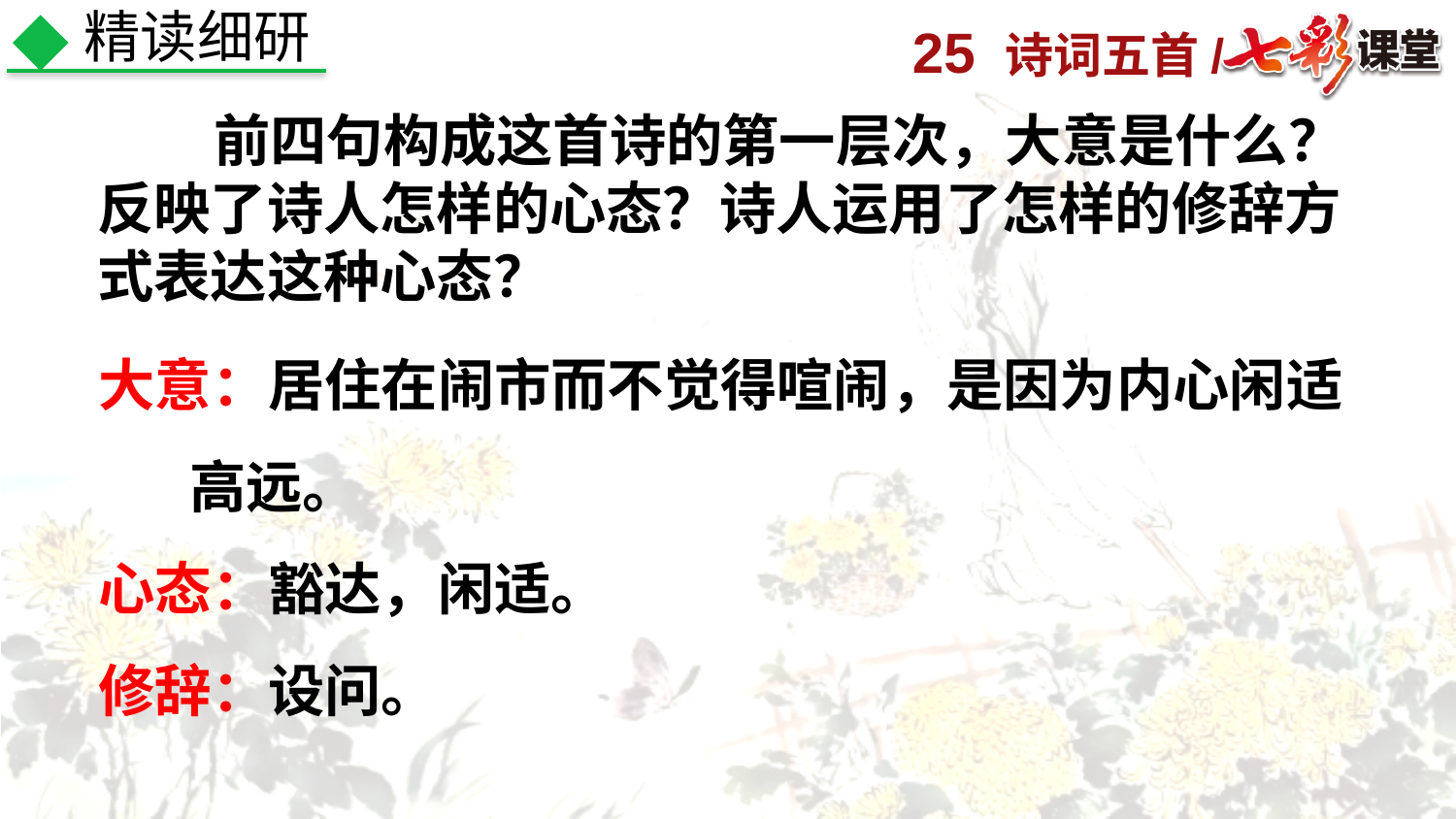

精读细研

        前四句构成这首诗的第一层次，大意是什么？反映了诗人怎样的心态？诗人运用了怎样的修辞方式表达这种心态？
大意：居住在闹市而不觉得喧闹，是因为内心闲适
      高远。
心态：豁达，闲适。
修辞：设问。